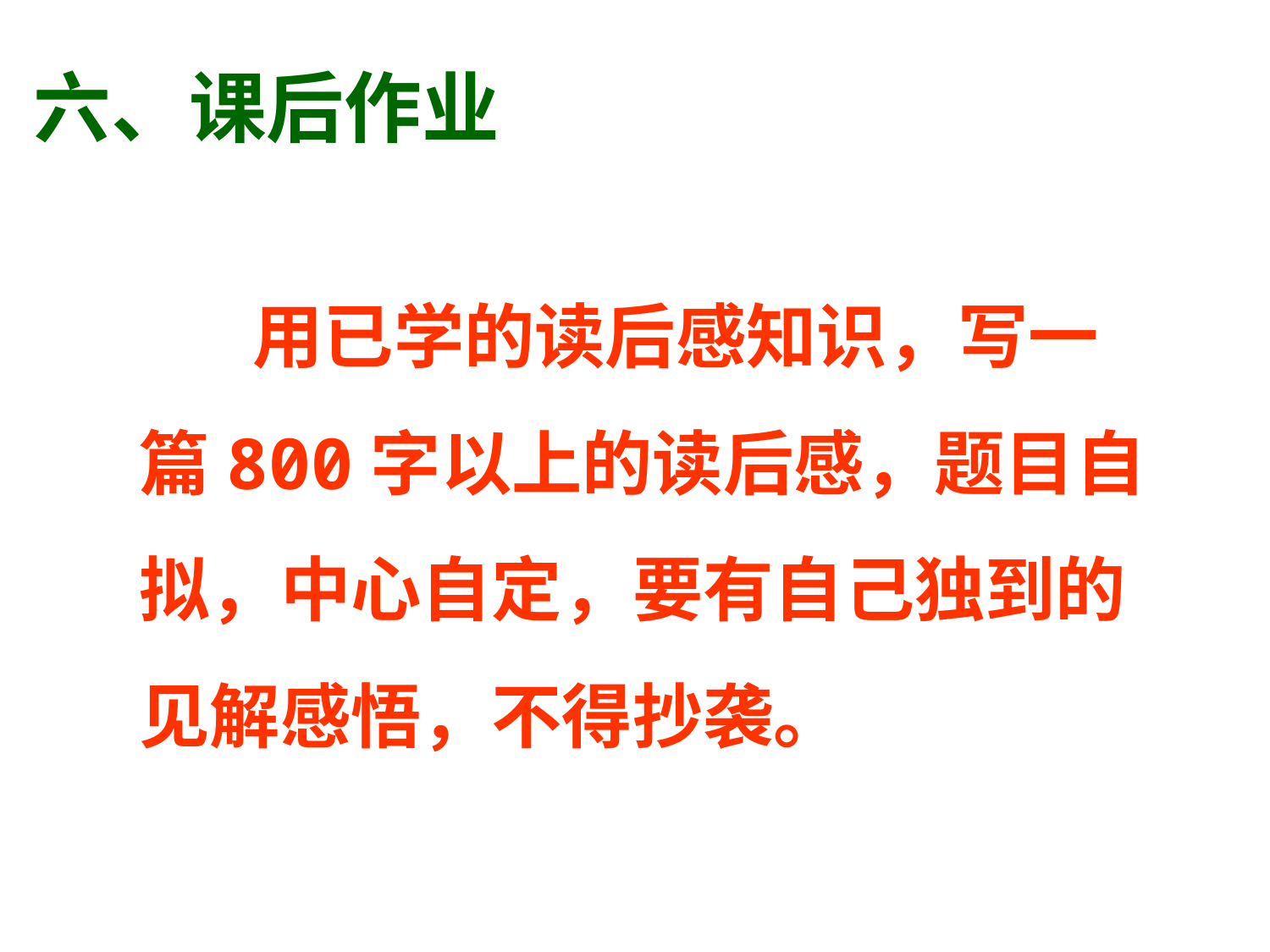

六、课后作业
      用已学的读后感知识，写一篇800字以上的读后感，题目自拟，中心自定，要有自己独到的见解感悟，不得抄袭。